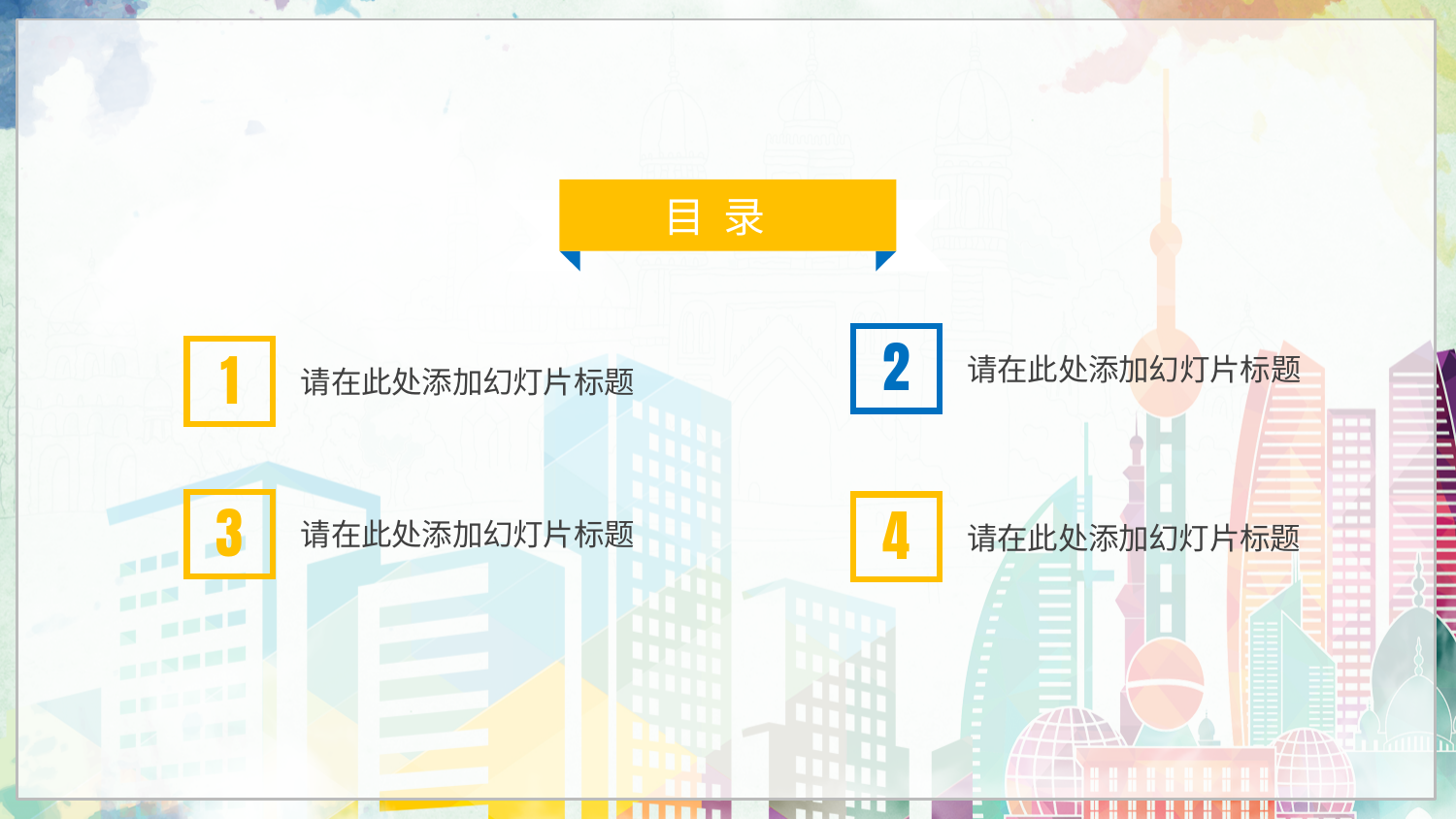

目  录

2

1
 请在此处添加幻灯片标题
 请在此处添加幻灯片标题

3

4
 请在此处添加幻灯片标题
 请在此处添加幻灯片标题